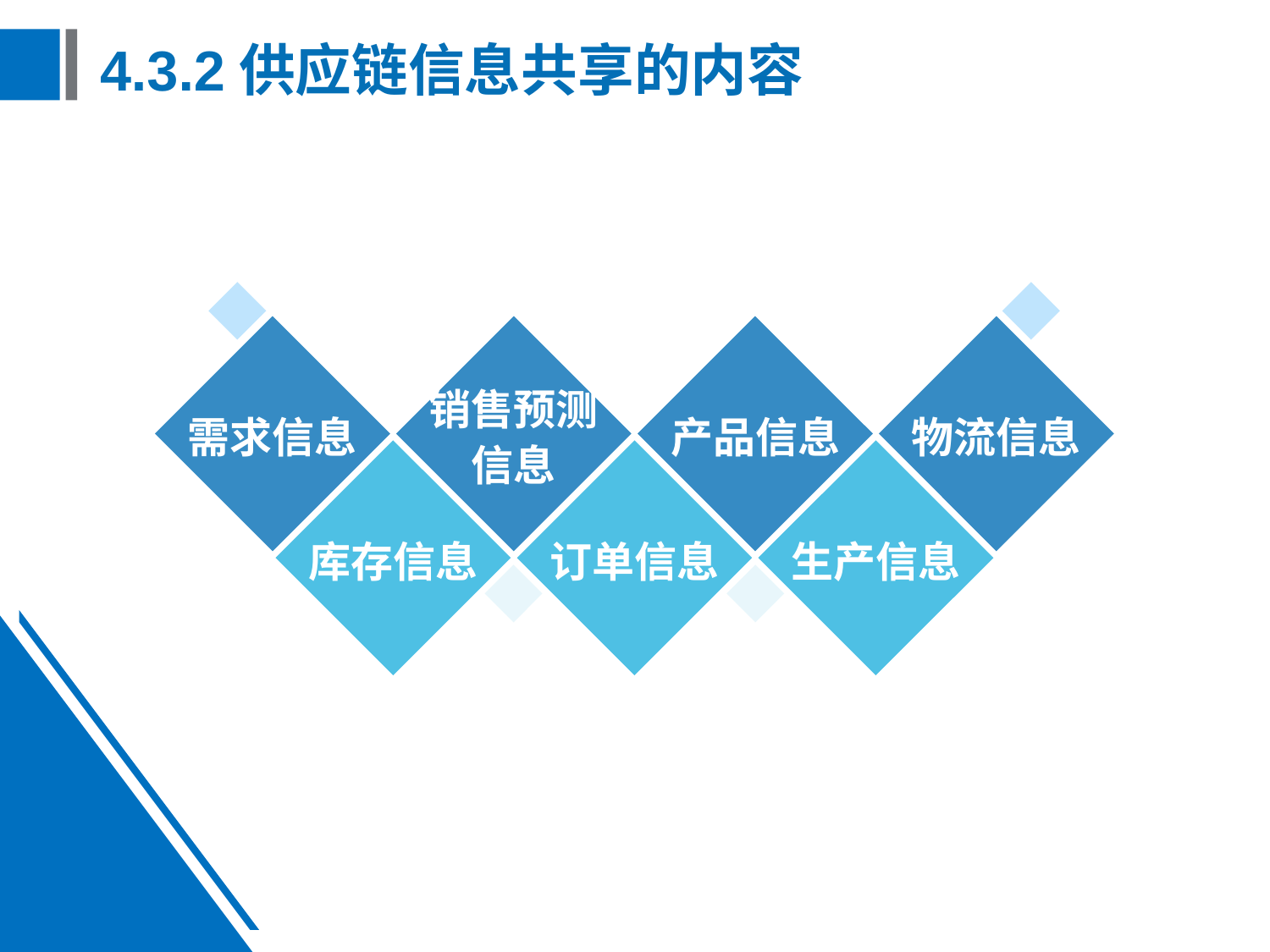

# 4.3.2供应链信息共享的内容

需求信息
销售预测
信息
产品信息
物流信息
库存信息
订单信息
生产信息